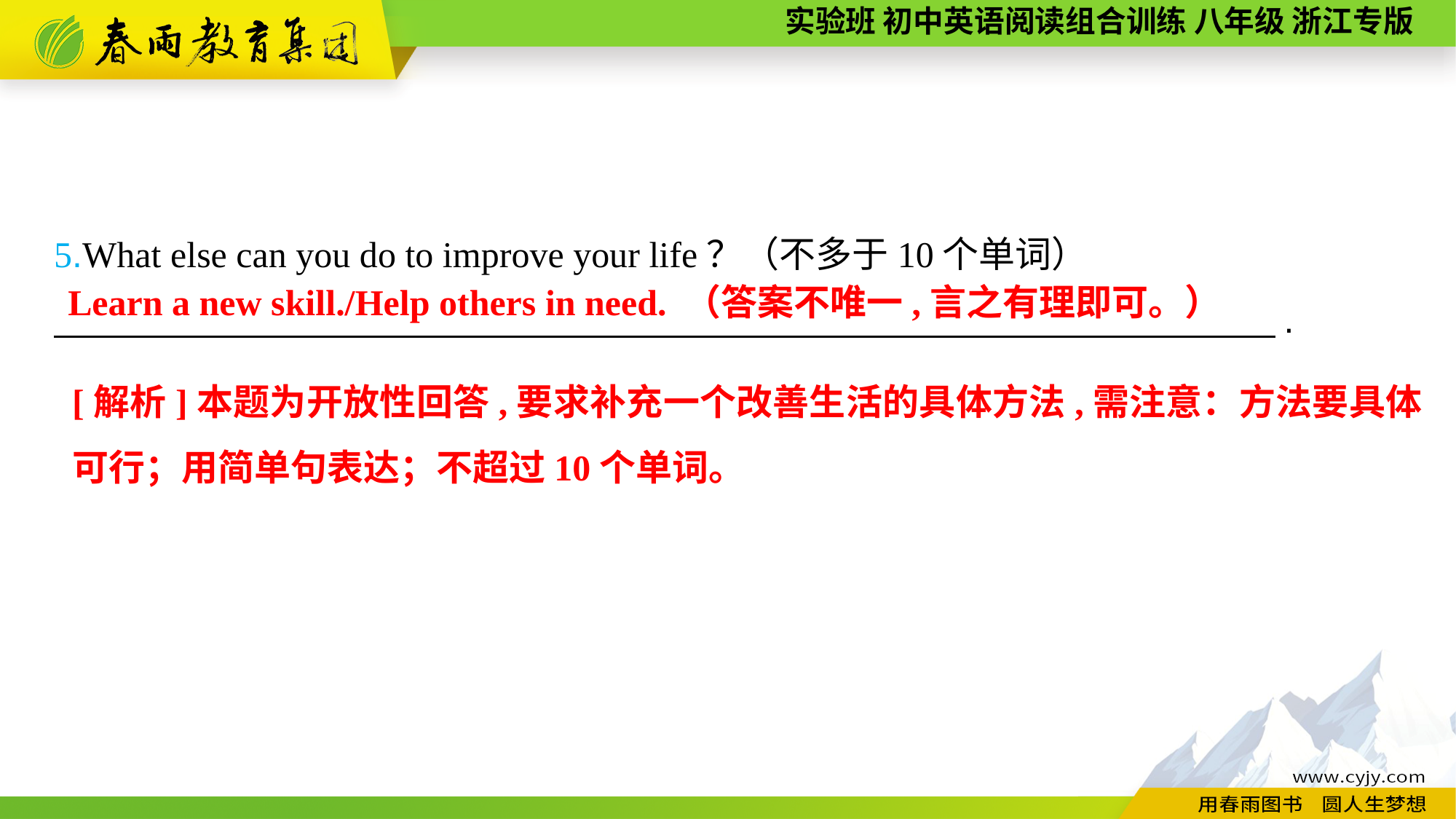

5.What else can you do to improve your life？（不多于10个单词）
　　　　                                                                                                                      　　　.
Learn a new skill./Help others in need. （答案不唯一,言之有理即可。）
[解析]本题为开放性回答,要求补充一个改善生活的具体方法,需注意：方法要具体可行；用简单句表达；不超过10个单词。